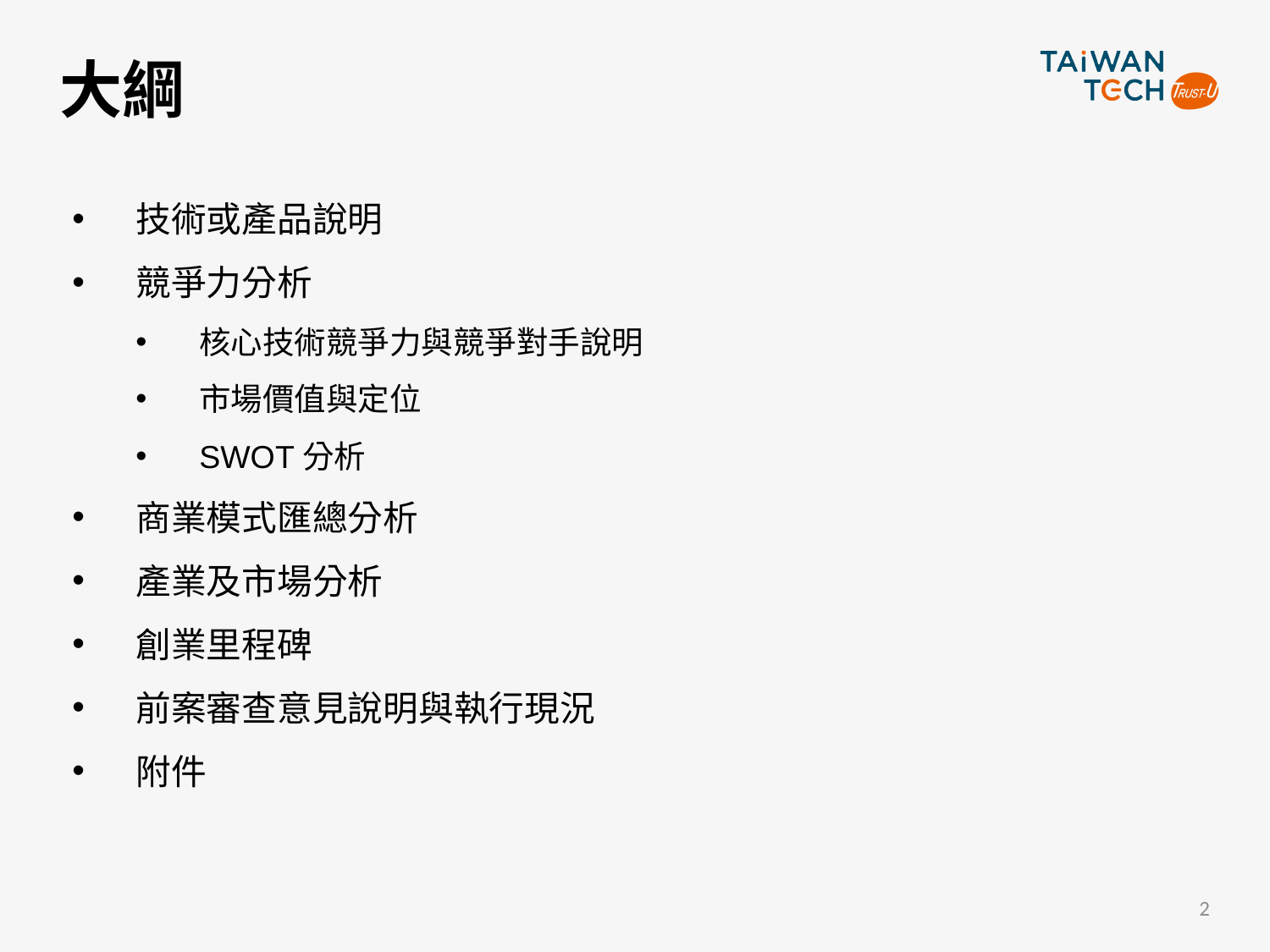

# 大綱
技術或產品說明
競爭力分析
核心技術競爭力與競爭對手說明
市場價值與定位
SWOT分析
商業模式匯總分析
產業及市場分析
創業里程碑
前案審查意見說明與執行現況
附件
2